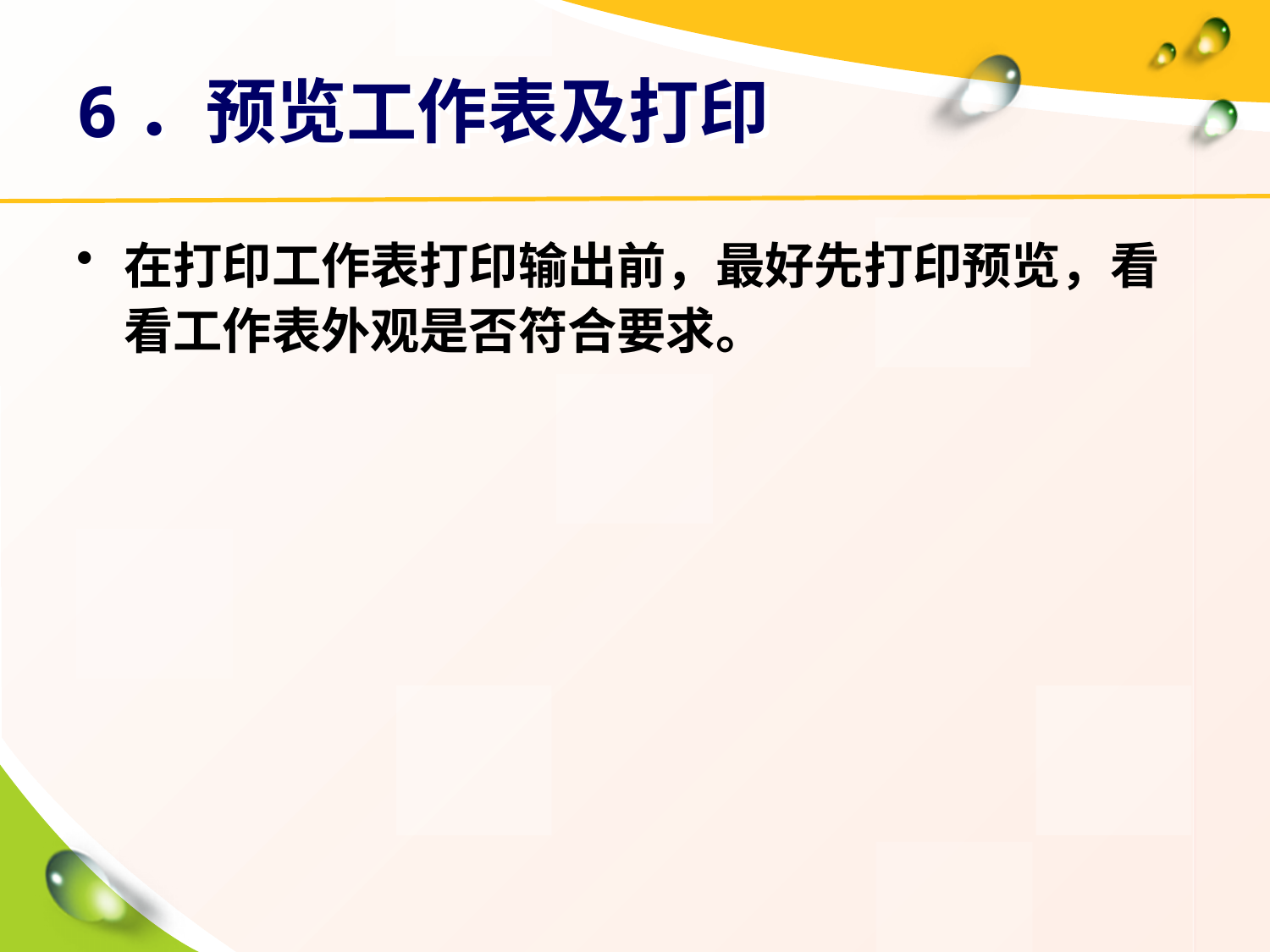

# 6．预览工作表及打印
在打印工作表打印输出前，最好先打印预览，看看工作表外观是否符合要求。